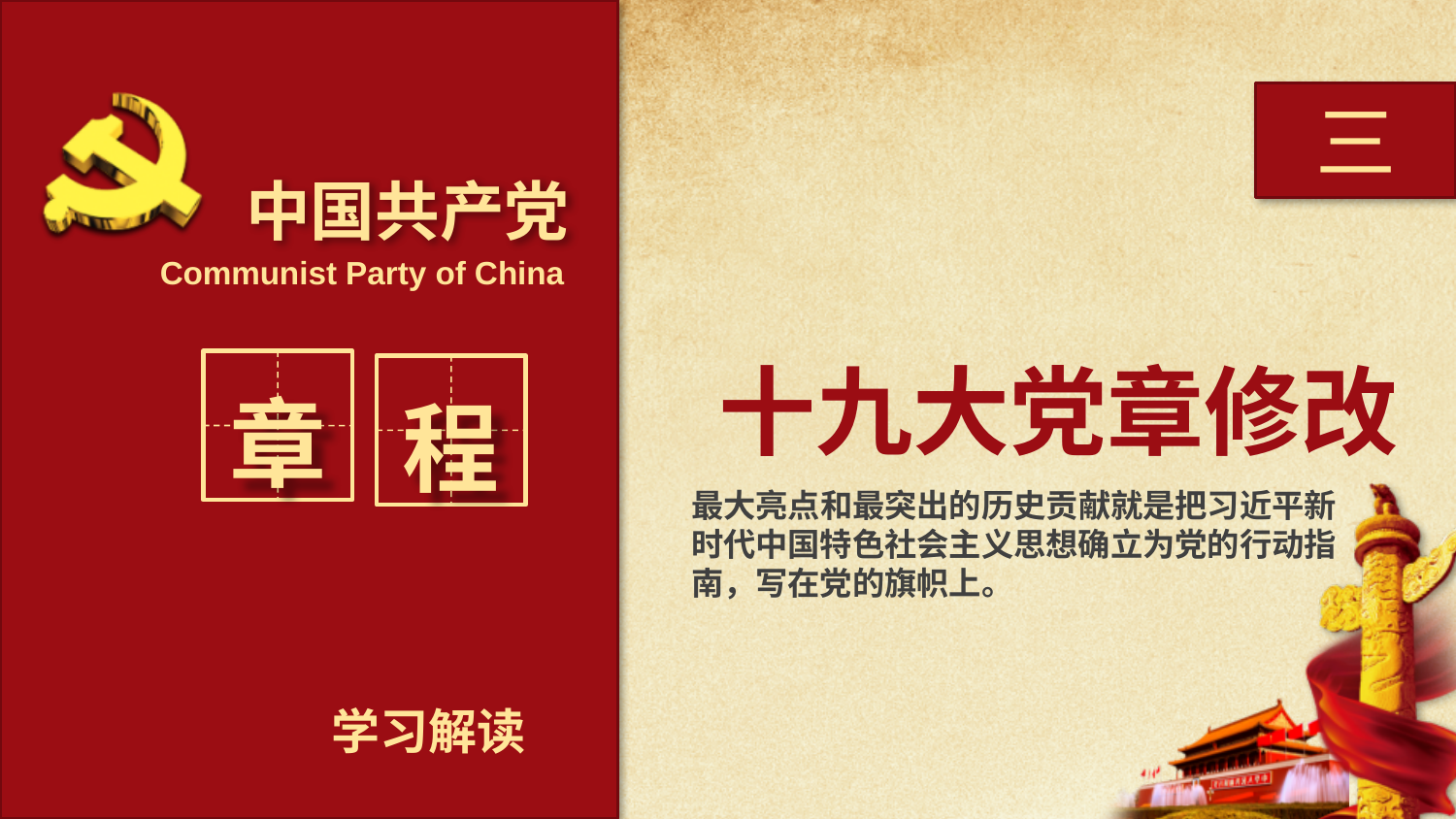

三
十九大党章修改
最大亮点和最突出的历史贡献就是把习近平新时代中国特色社会主义思想确立为党的行动指南，写在党的旗帜上。